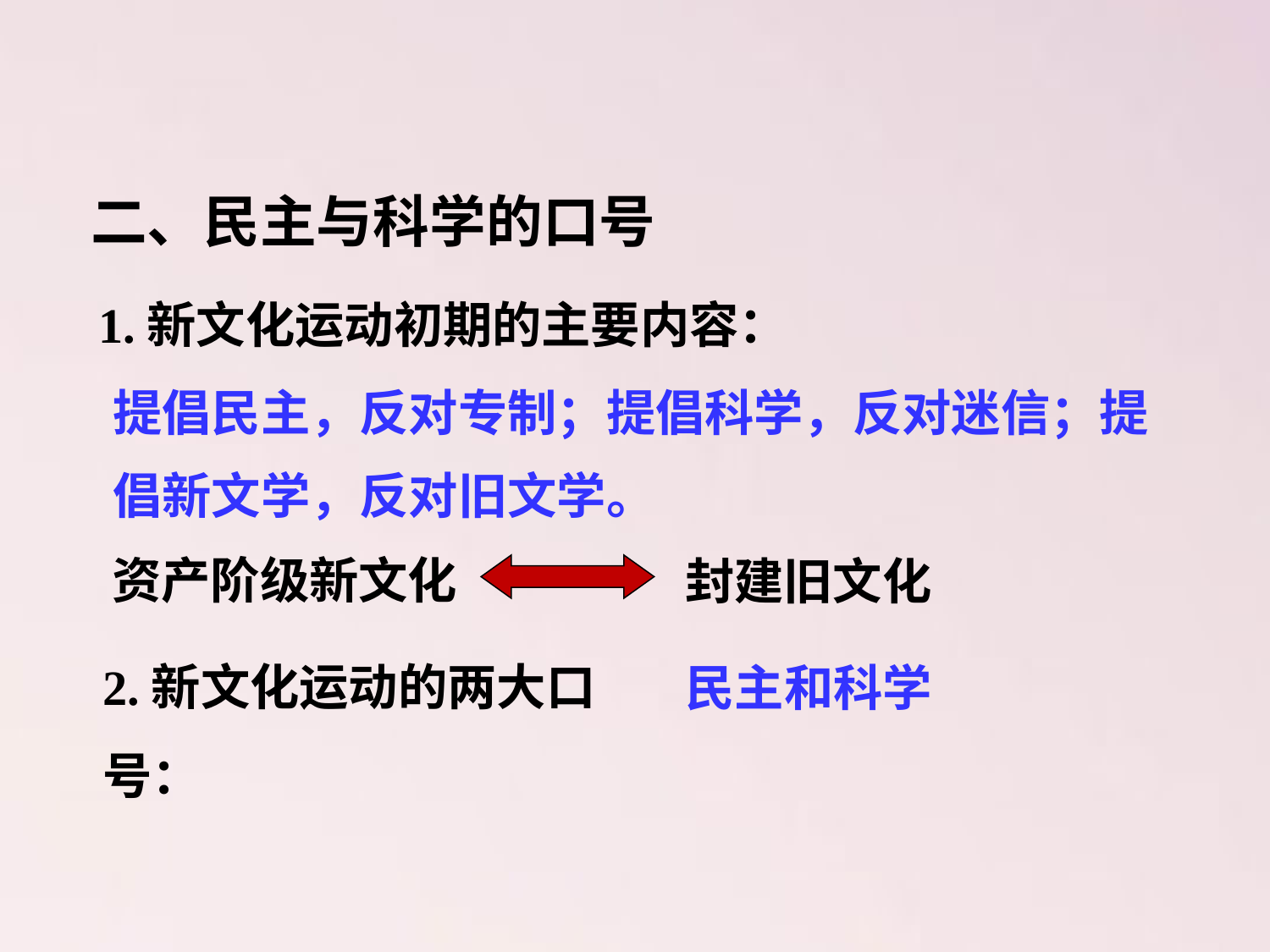

二、民主与科学的口号
1.新文化运动初期的主要内容：
提倡民主，反对专制；提倡科学，反对迷信；提倡新文学，反对旧文学。
资产阶级新文化
封建旧文化

2.新文化运动的两大口号：
民主和科学